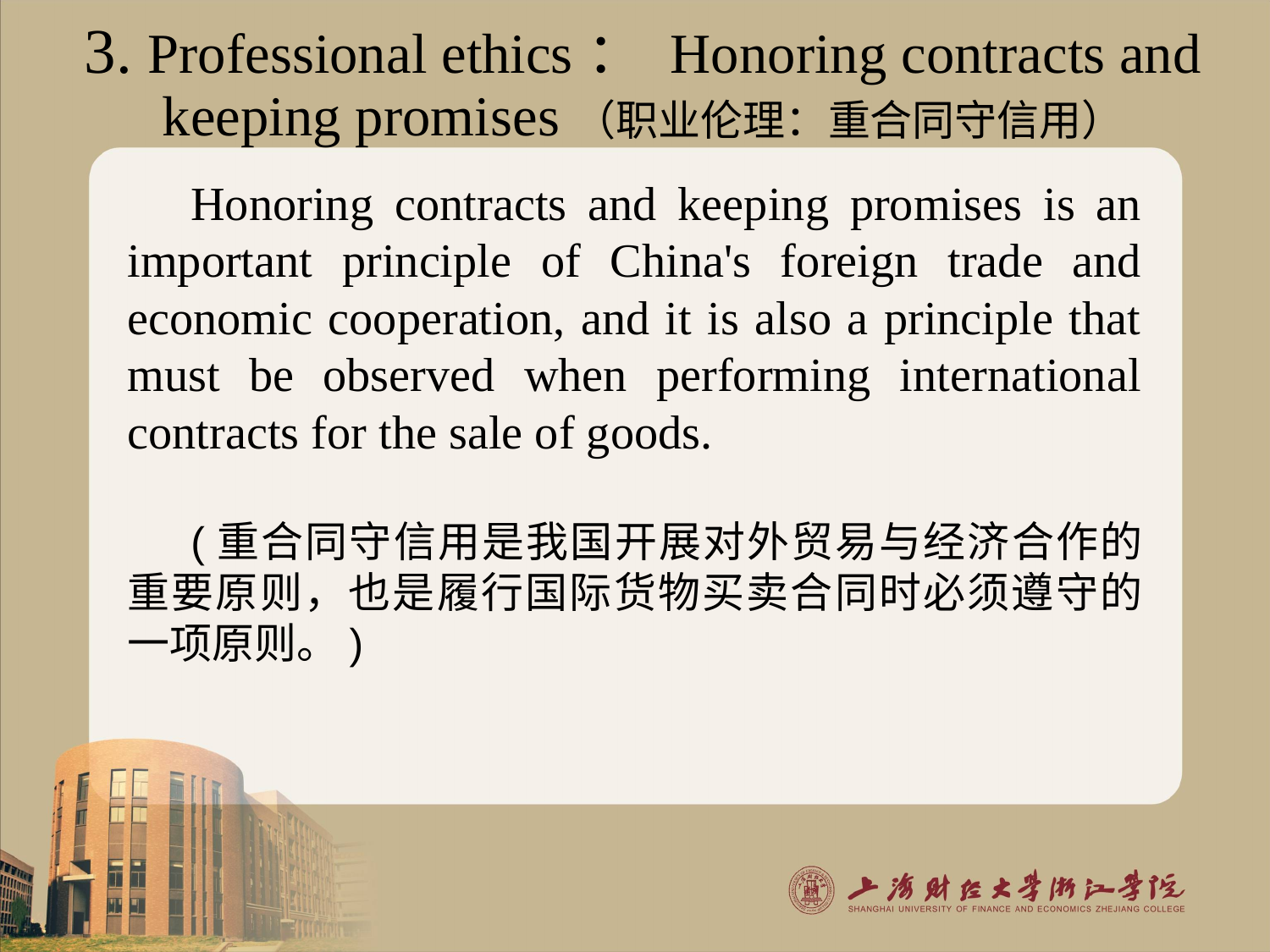

3. Professional ethics： Honoring contracts and keeping promises（职业伦理：重合同守信用）
Honoring contracts and keeping promises is an important principle of China's foreign trade and economic cooperation, and it is also a principle that must be observed when performing international contracts for the sale of goods.

(重合同守信用是我国开展对外贸易与经济合作的重要原则，也是履行国际货物买卖合同时必须遵守的一项原则。)